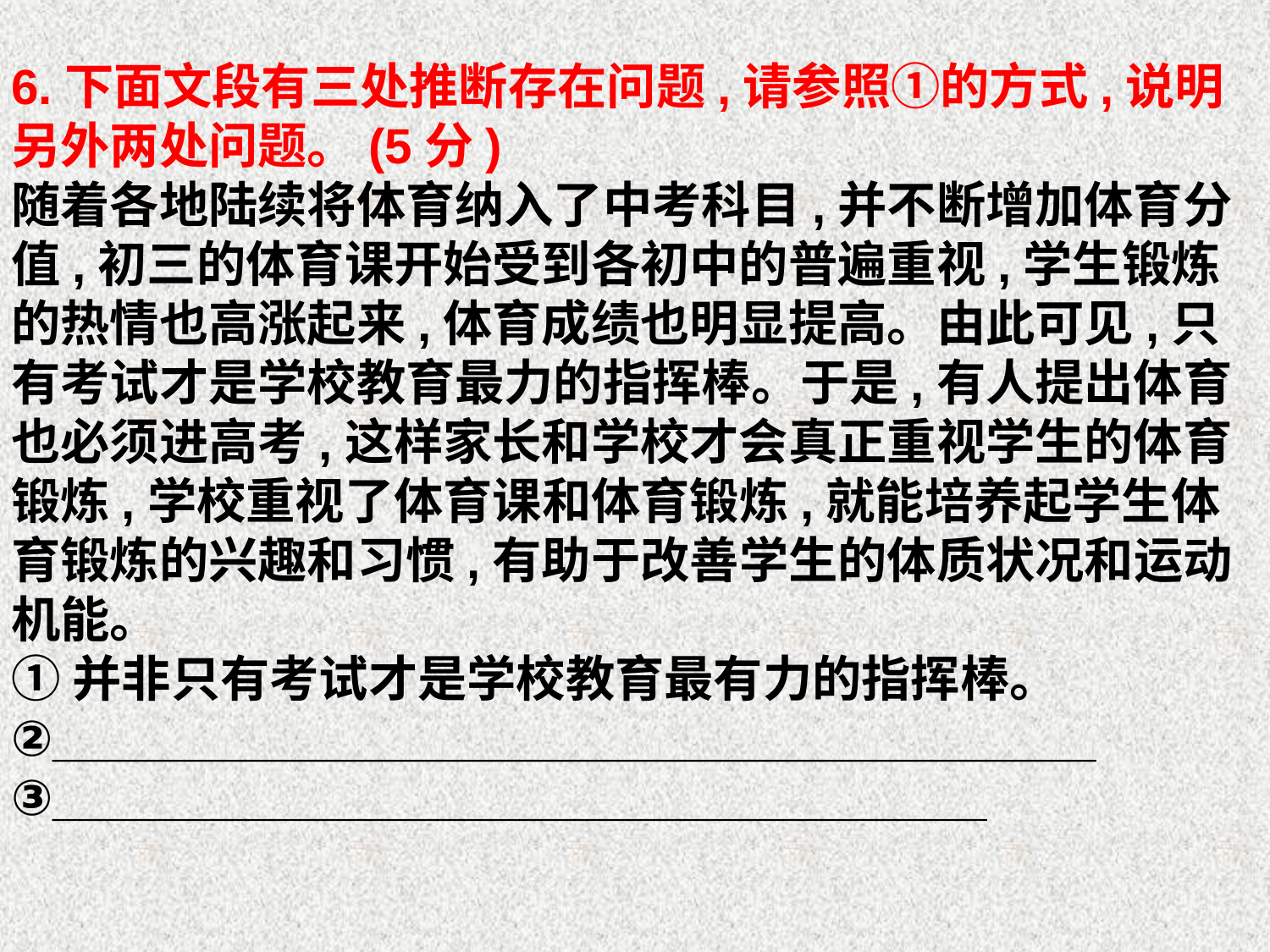

6.下面文段有三处推断存在问题,请参照①的方式,说明另外两处问题。(5分)
随着各地陆续将体育纳入了中考科目,并不断增加体育分值,初三的体育课开始受到各初中的普遍重视,学生锻炼的热情也高涨起来,体育成绩也明显提高。由此可见,只有考试才是学校教育最力的指挥棒。于是,有人提出体育也必须进高考,这样家长和学校才会真正重视学生的体育锻炼,学校重视了体育课和体育锻炼,就能培养起学生体育锻炼的兴趣和习惯,有助于改善学生的体质状况和运动机能。
①并非只有考试才是学校教育最有力的指挥棒。
②______________________________________
③__________________________________